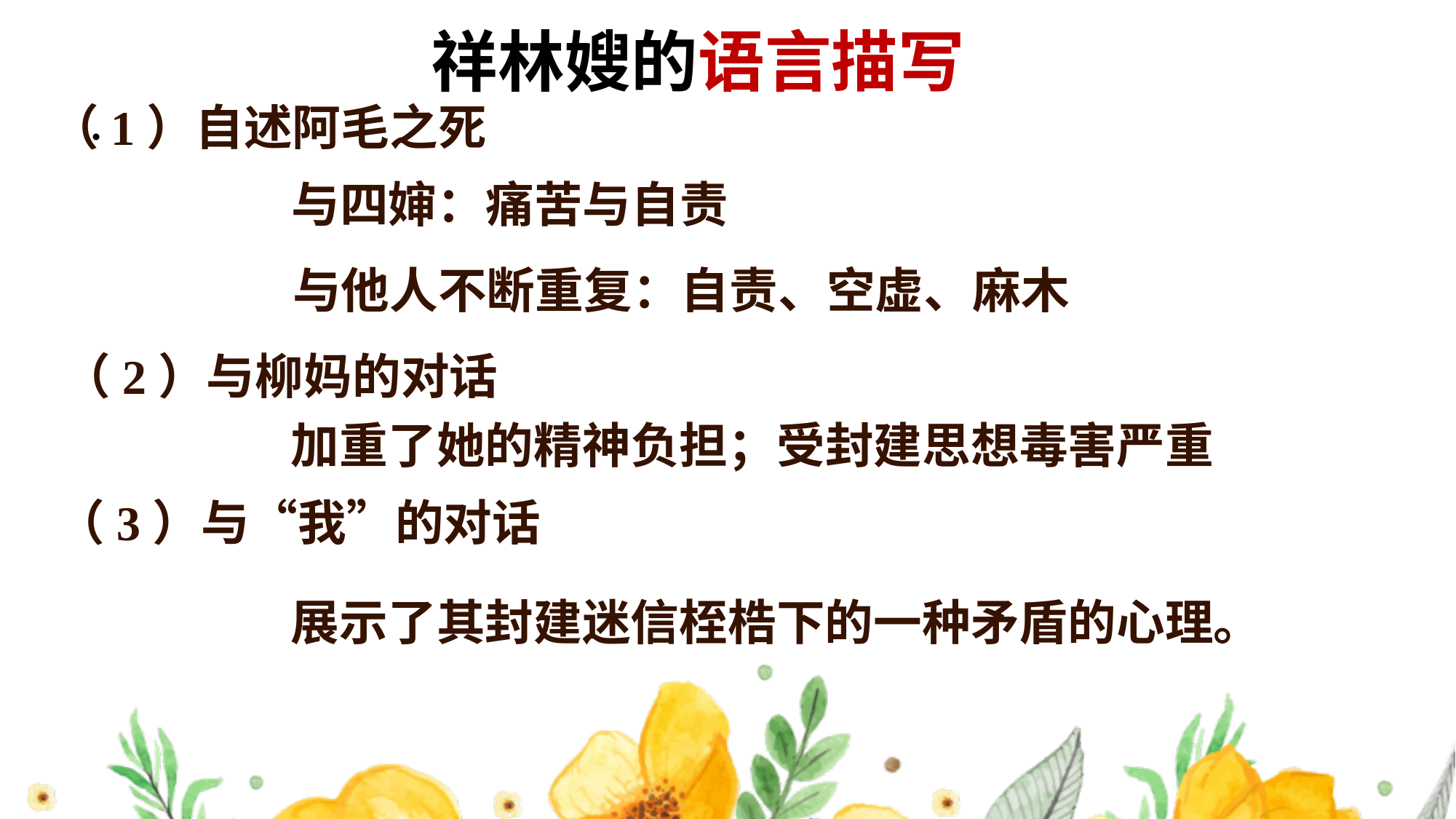

祥林嫂的语言描写
#
（1）自述阿毛之死

与四婶：痛苦与自责
与他人不断重复：自责、空虚、麻木
（2）与柳妈的对话
加重了她的精神负担；受封建思想毒害严重
（3）与“我”的对话
展示了其封建迷信桎梏下的一种矛盾的心理。